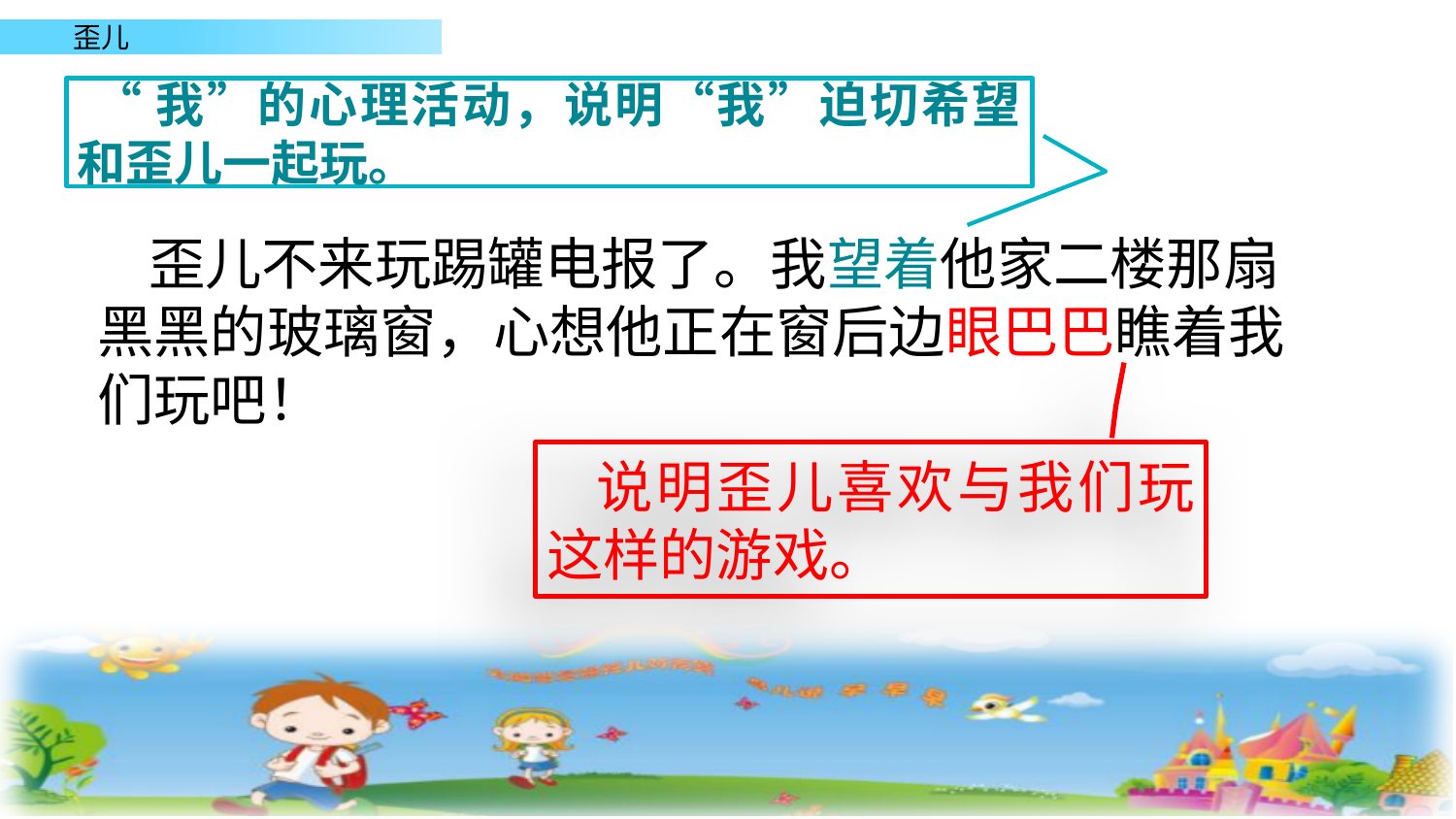

“我”的心理活动，说明“我”迫切希望和歪儿一起玩。
   歪儿不来玩踢罐电报了。我望着他家二楼那扇黑黑的玻璃窗，心想他正在窗后边眼巴巴瞧着我们玩吧！
  说明歪儿喜欢与我们玩这样的游戏。